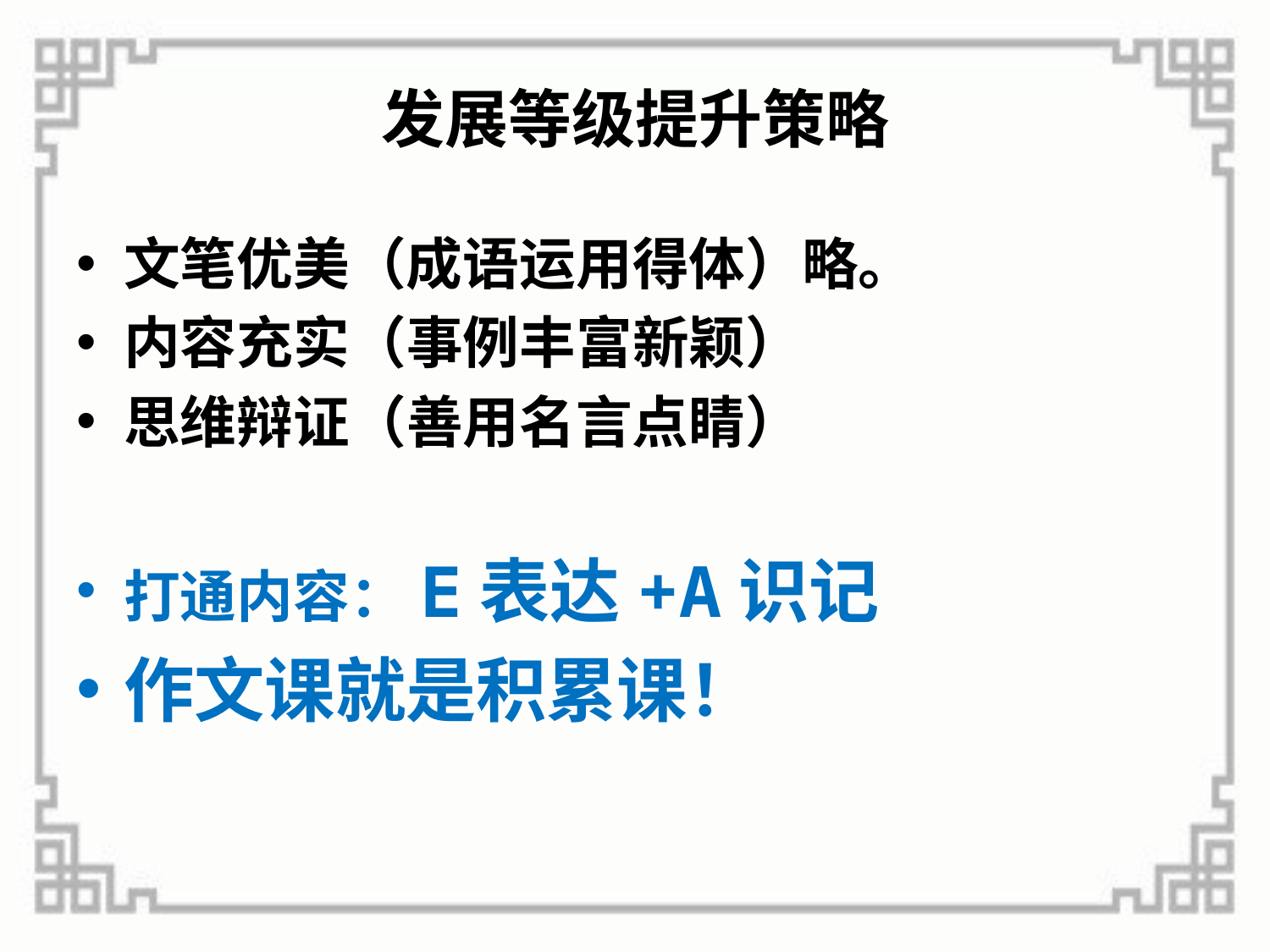

# 发展等级提升策略
文笔优美（成语运用得体）略。
内容充实（事例丰富新颖）
思维辩证（善用名言点睛）

打通内容：E表达+A识记
作文课就是积累课！